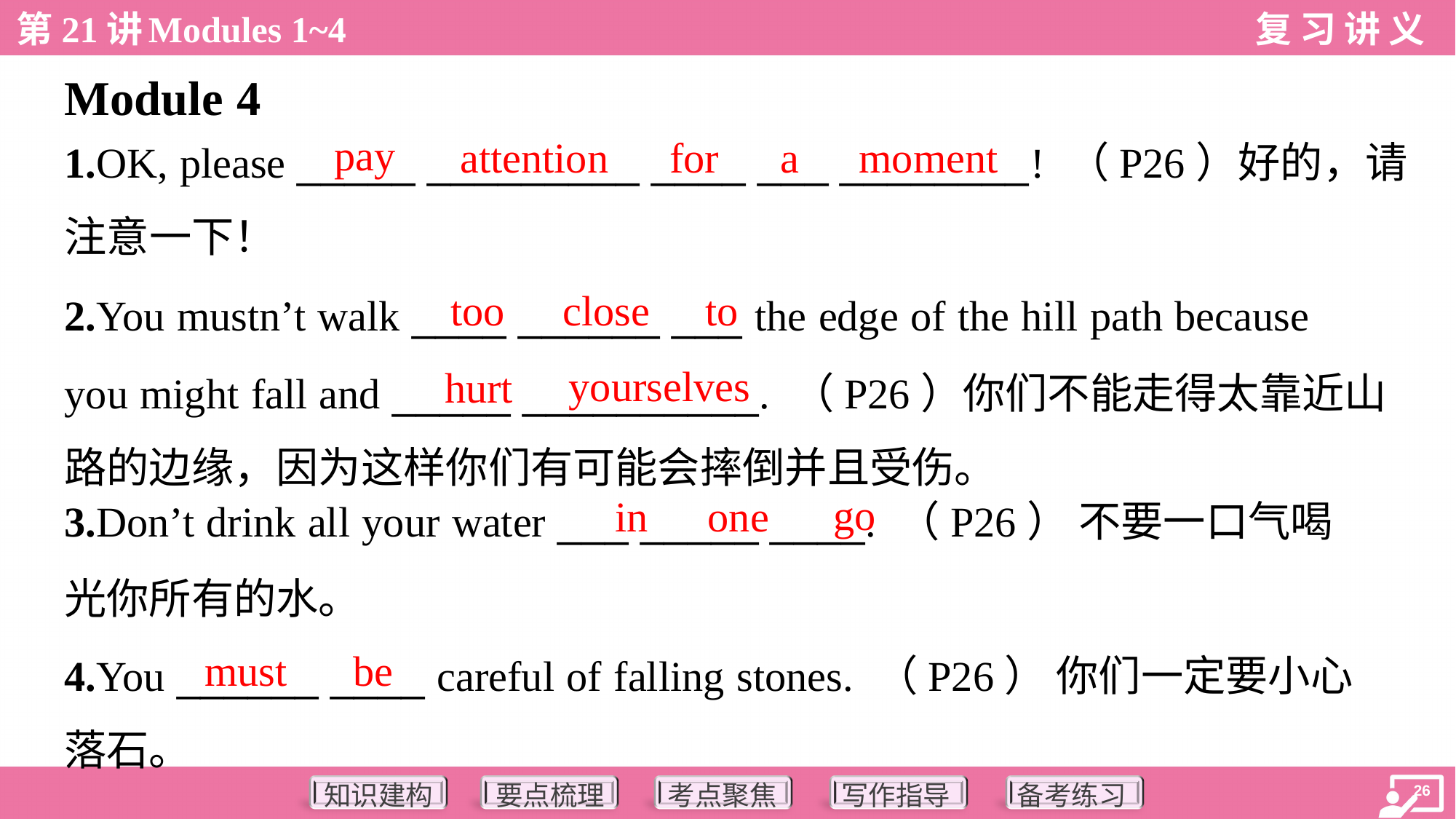

Module 4
pay
attention
for
a
moment
1.OK, please _____ _________ ____ ___ ________! （P26）好的，请
注意一下！
too
close
to
2.You mustn’t walk ____ ______ ___ the edge of the hill path because
you might fall and _____ __________. （P26）你们不能走得太靠近山
路的边缘，因为这样你们有可能会摔倒并且受伤。
yourselves
hurt
go
in
one
3.Don’t drink all your water ___ _____ ____. （P26） 不要一口气喝
光你所有的水。
4.You ______ ____ careful of falling stones. （P26） 你们一定要小心
落石。
must
be